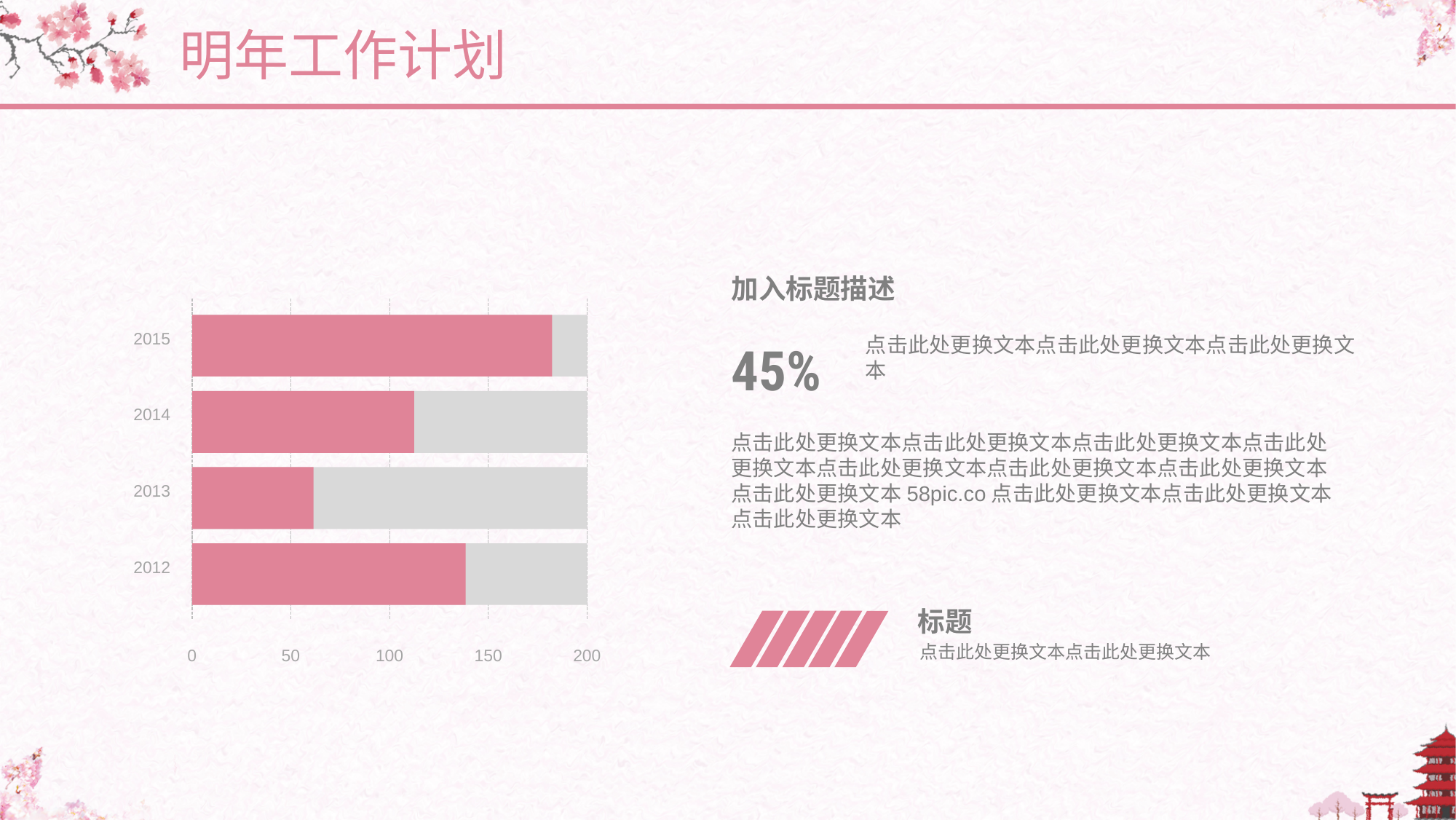

明年工作计划

加入标题描述

2015

2014

2013

2012
0
50
100
150
200
点击此处更换文本点击此处更换文本点击此处更换文本
45%
点击此处更换文本点击此处更换文本点击此处更换文本点击此处更换文本点击此处更换文本点击此处更换文本点击此处更换文本点击此处更换文本58pic.co点击此处更换文本点击此处更换文本点击此处更换文本

标题

点击此处更换文本点击此处更换文本